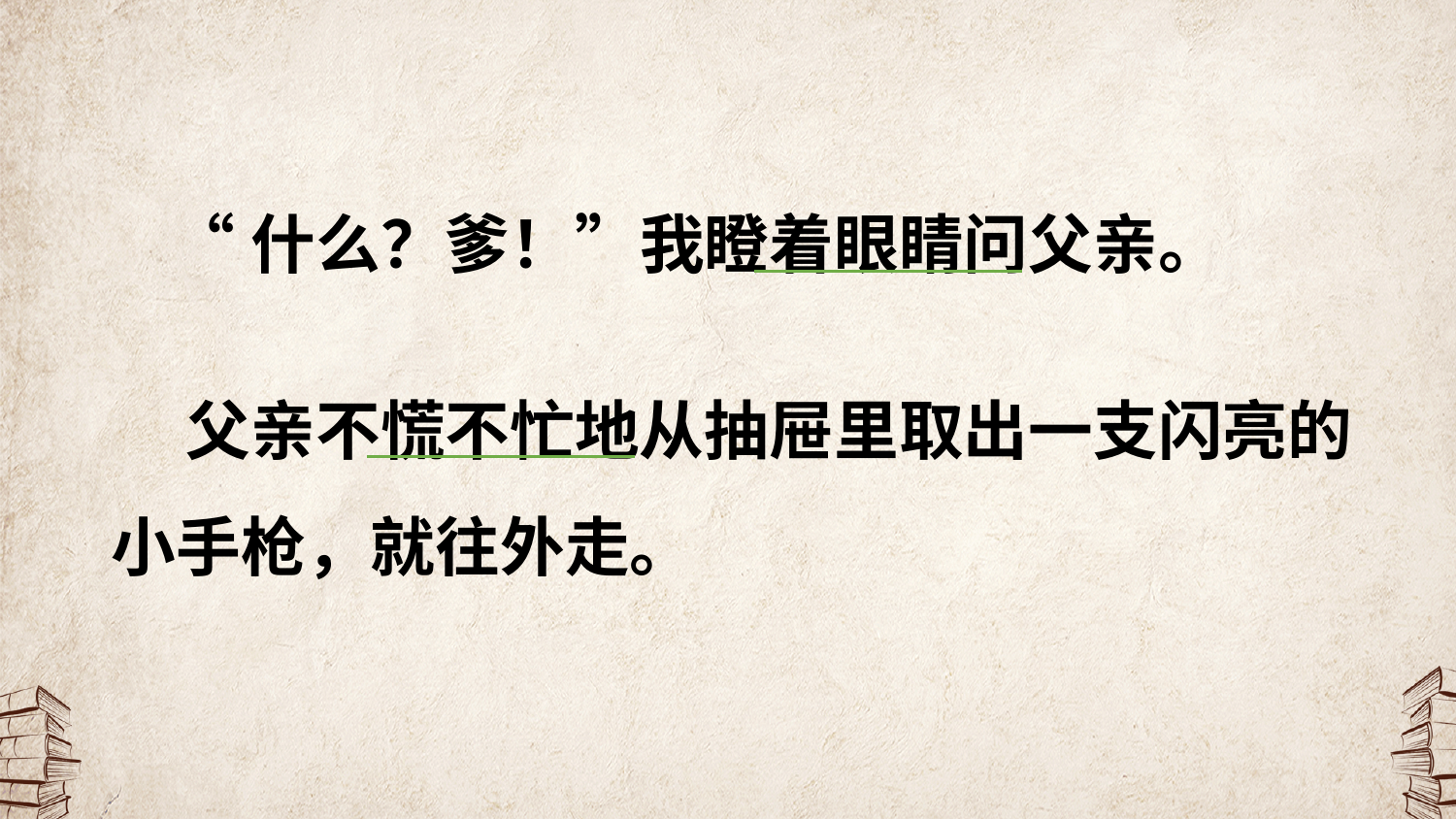

“什么？爹！”我瞪着眼睛问父亲。
    父亲不慌不忙地从抽屉里取出一支闪亮的小手枪，就往外走。